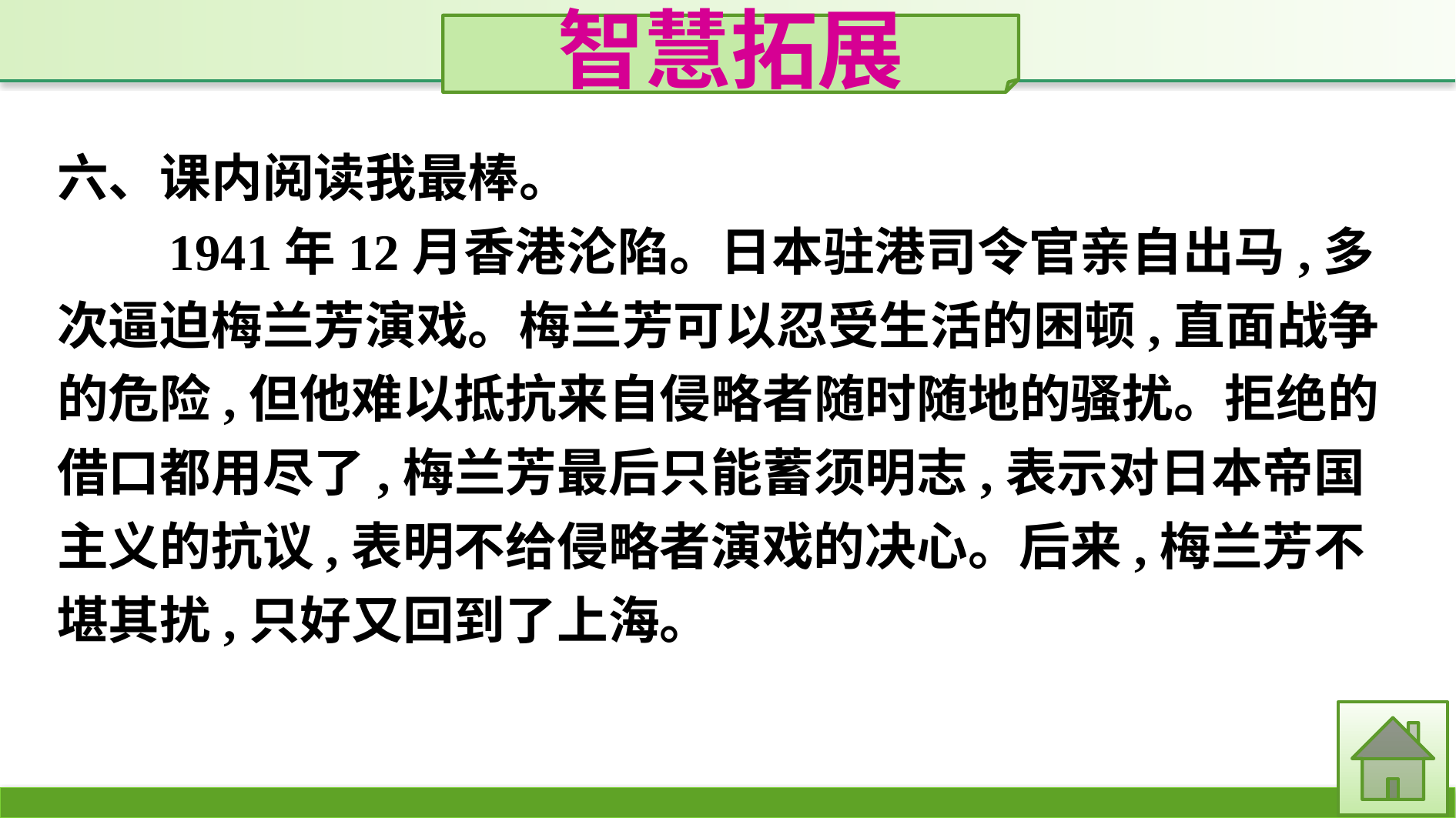

智慧拓展
六、课内阅读我最棒。
1941年12月香港沦陷。日本驻港司令官亲自出马,多次逼迫梅兰芳演戏。梅兰芳可以忍受生活的困顿,直面战争的危险,但他难以抵抗来自侵略者随时随地的骚扰。拒绝的借口都用尽了,梅兰芳最后只能蓄须明志,表示对日本帝国主义的抗议,表明不给侵略者演戏的决心。后来,梅兰芳不堪其扰,只好又回到了上海。